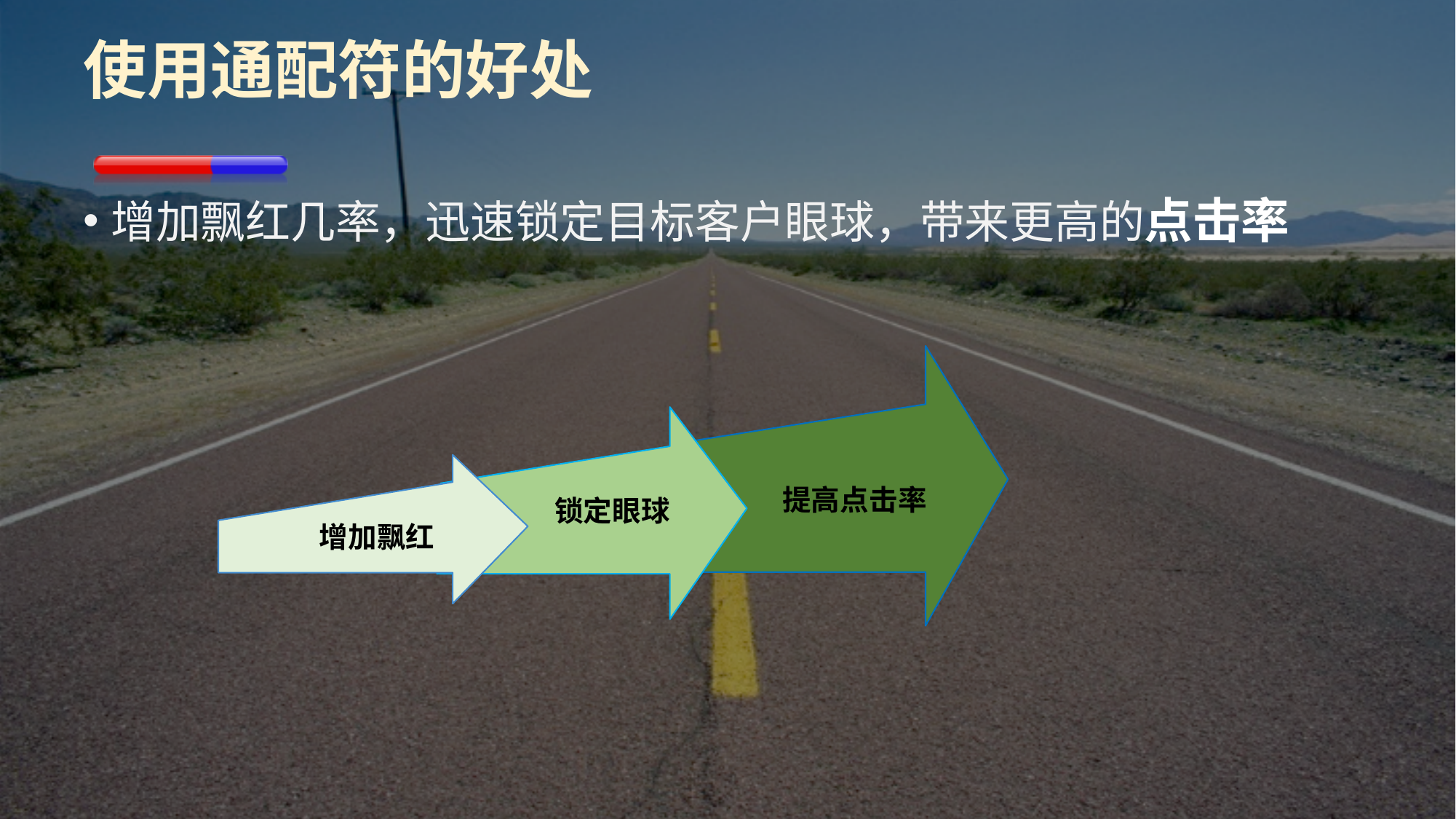

# 使用通配符的好处
增加飘红几率，迅速锁定目标客户眼球，带来更高的点击率

锁定眼球
增加飘红
提高点击率